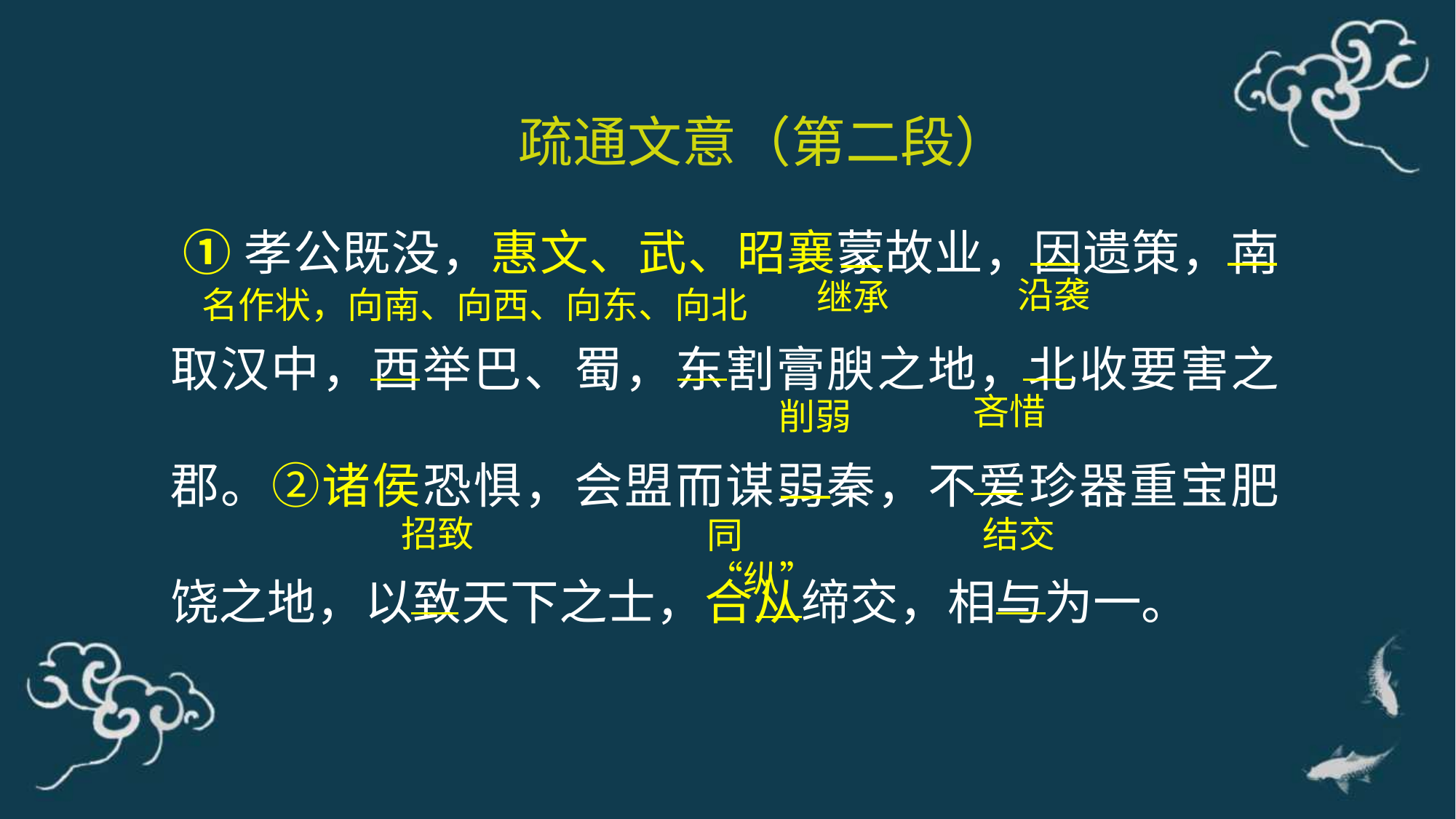

疏通文意（第二段）
 ①孝公既没，惠文、武、昭襄蒙故业，因遗策，南取汉中，西举巴、蜀，东割膏腴之地，北收要害之郡。②诸侯恐惧，会盟而谋弱秦，不爱珍器重宝肥饶之地，以致天下之士，合从缔交，相与为一。
沿袭
继承
名作状，向南、向西、向东、向北
吝惜
削弱
招致
结交
同“纵”